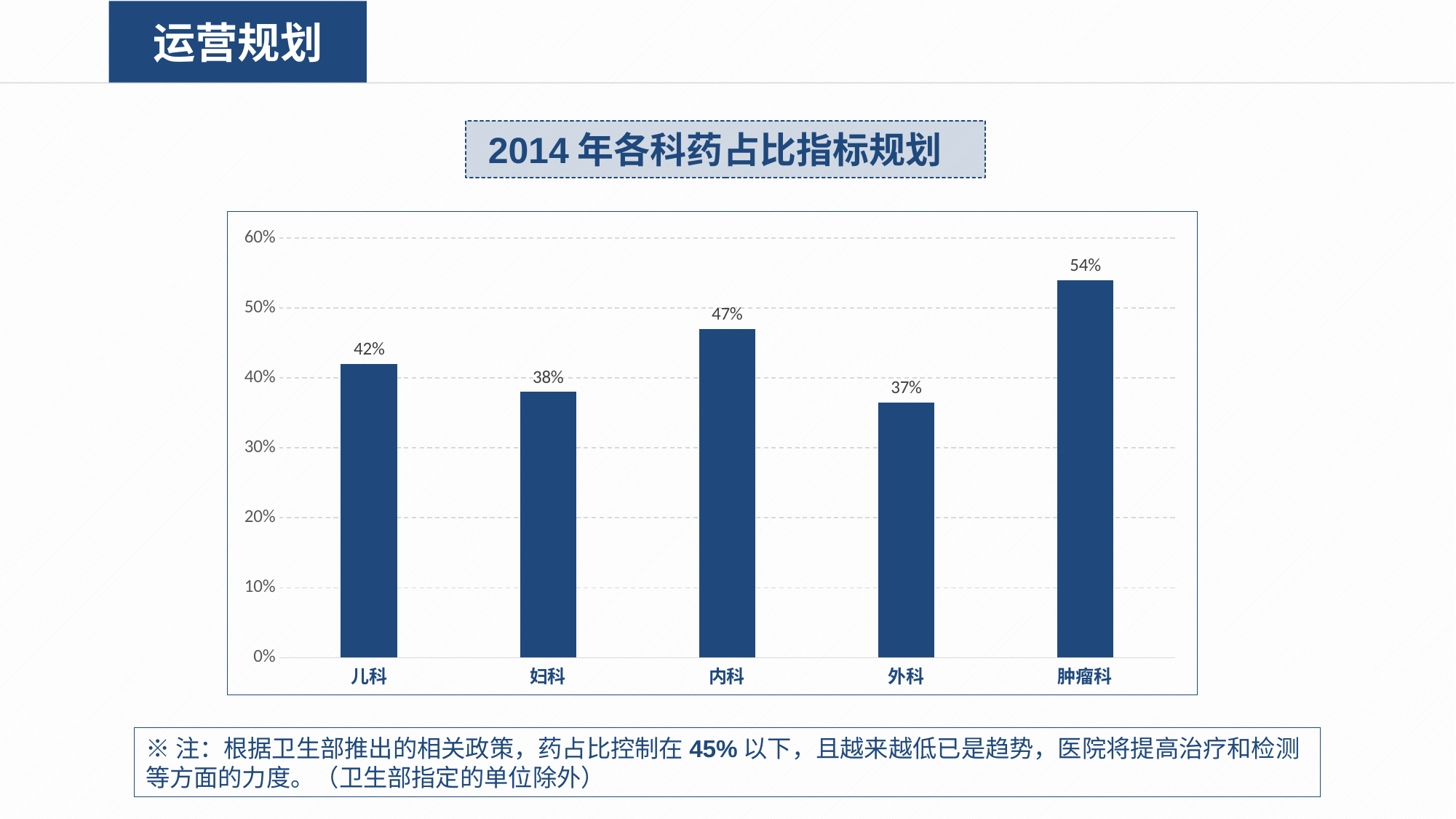

运营规划
2014年各科药占比指标规划

### Chart

| Category | 系列 1 |
|---|---|
| 儿科 | 0.42 |
| 妇科 | 0.38 |
| 内科 | 0.47 |
| 外科 | 0.365 |
| 肿瘤科 | 0.54 |
※注：根据卫生部推出的相关政策，药占比控制在45%以下，且越来越低已是趋势，医院将提高治疗和检测等方面的力度。（卫生部指定的单位除外）